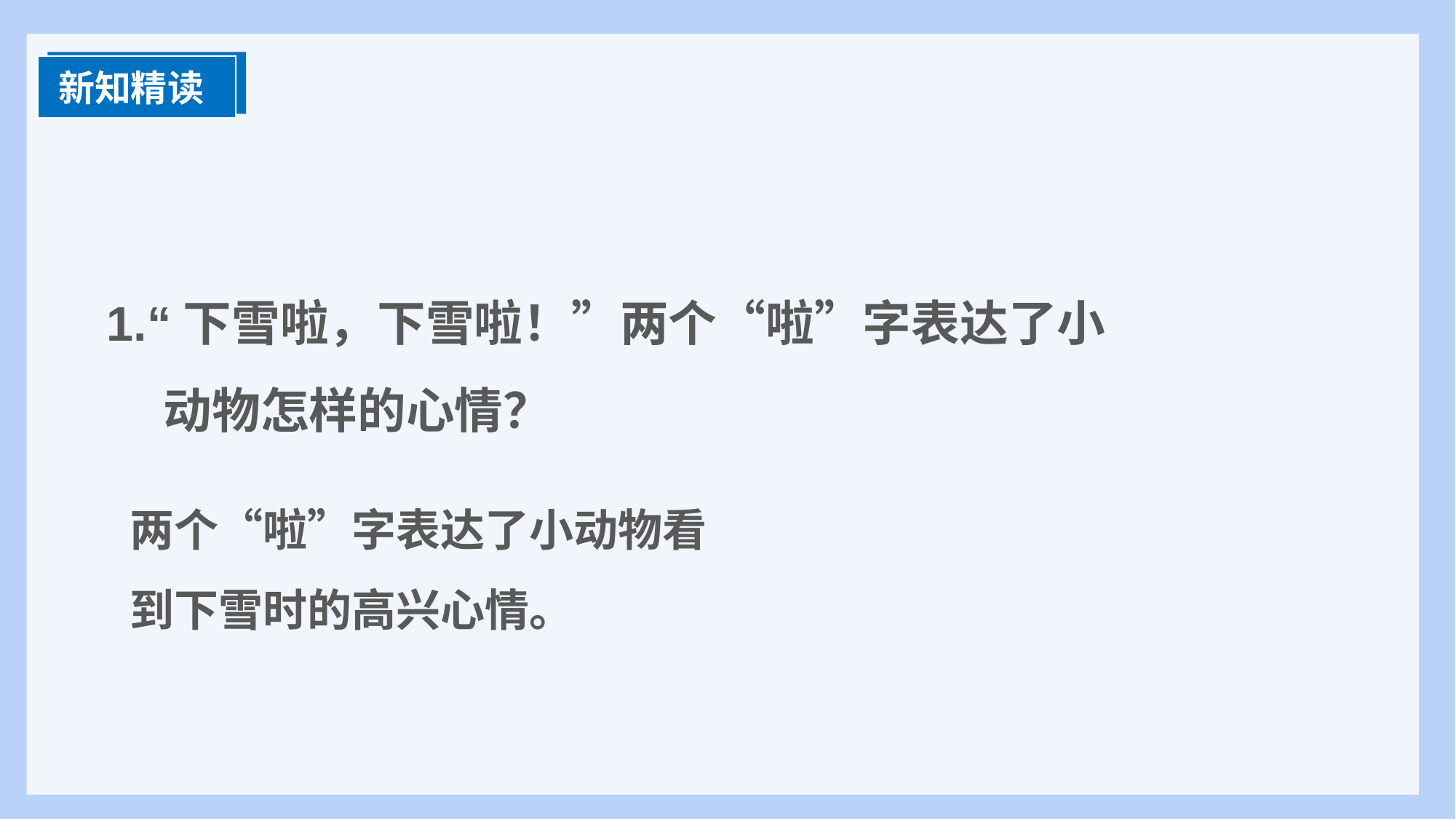

新知精读
1.“下雪啦，下雪啦！”两个“啦”字表达了小动物怎样的心情？
两个“啦”字表达了小动物看到下雪时的高兴心情。